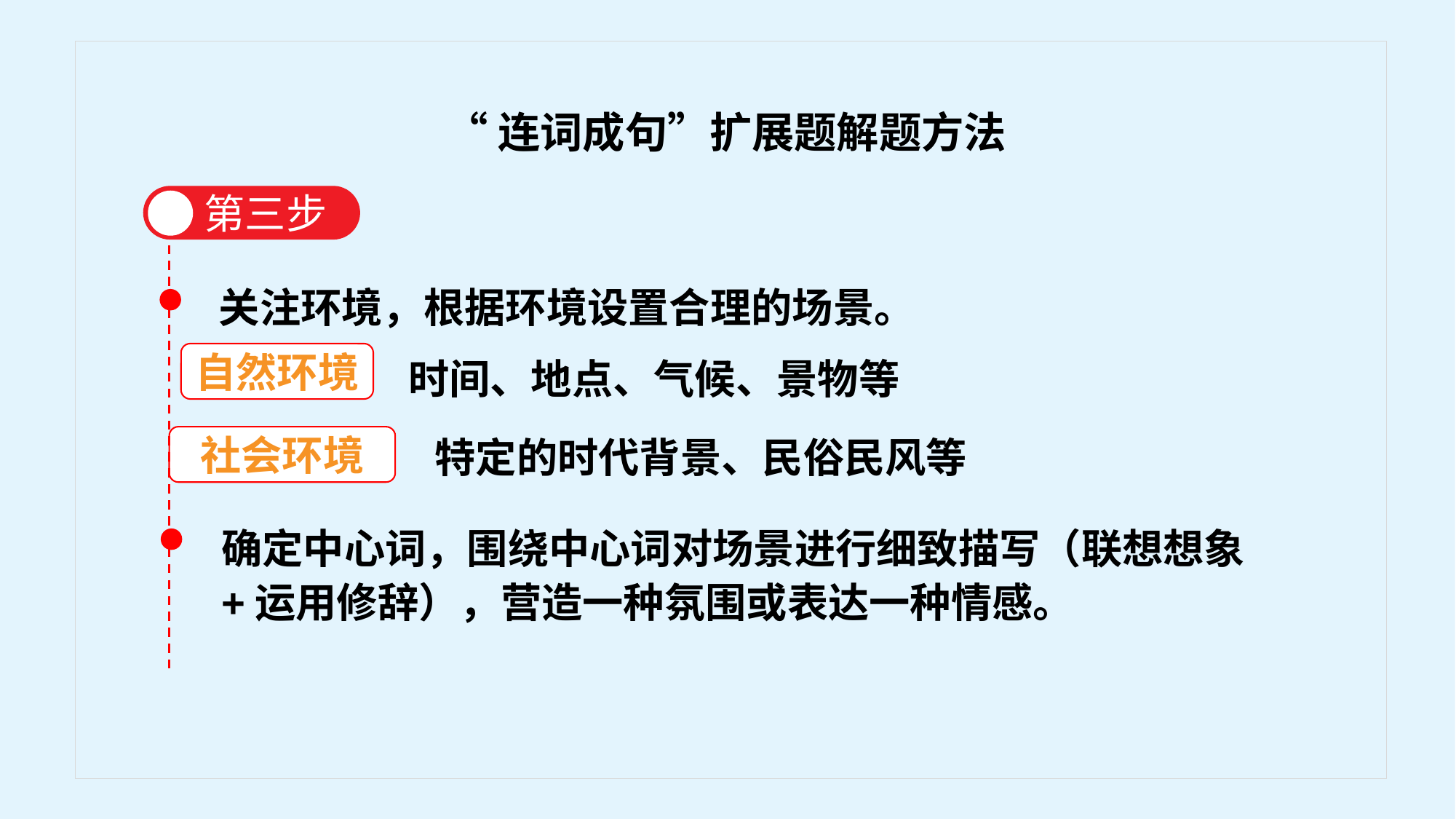

“连词成句”扩展题解题方法
  第三步

关注环境，根据环境设置合理的场景。

自然环境
时间、地点、气候、景物等
社会环境
特定的时代背景、民俗民风等
确定中心词，围绕中心词对场景进行细致描写（联想想象+运用修辞），营造一种氛围或表达一种情感。